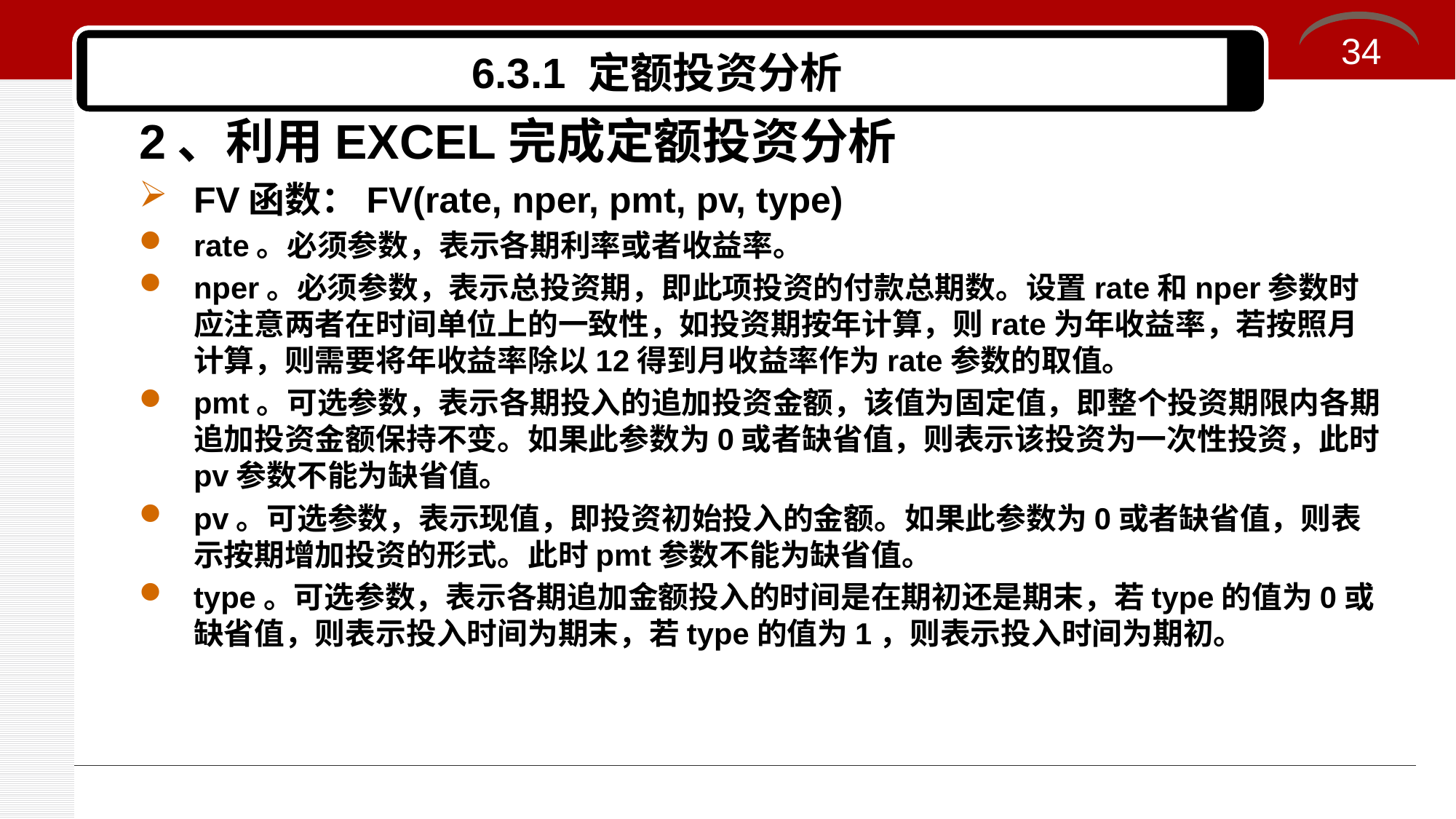

34
# 6.3.1 定额投资分析
2、利用EXCEL完成定额投资分析
FV函数：FV(rate, nper, pmt, pv, type)
rate。必须参数，表示各期利率或者收益率。
nper。必须参数，表示总投资期，即此项投资的付款总期数。设置rate和nper参数时应注意两者在时间单位上的一致性，如投资期按年计算，则rate为年收益率，若按照月计算，则需要将年收益率除以12得到月收益率作为rate参数的取值。
pmt。可选参数，表示各期投入的追加投资金额，该值为固定值，即整个投资期限内各期追加投资金额保持不变。如果此参数为0或者缺省值，则表示该投资为一次性投资，此时pv参数不能为缺省值。
pv。可选参数，表示现值，即投资初始投入的金额。如果此参数为0或者缺省值，则表示按期增加投资的形式。此时pmt参数不能为缺省值。
type。可选参数，表示各期追加金额投入的时间是在期初还是期末，若type的值为0或缺省值，则表示投入时间为期末，若type的值为1，则表示投入时间为期初。